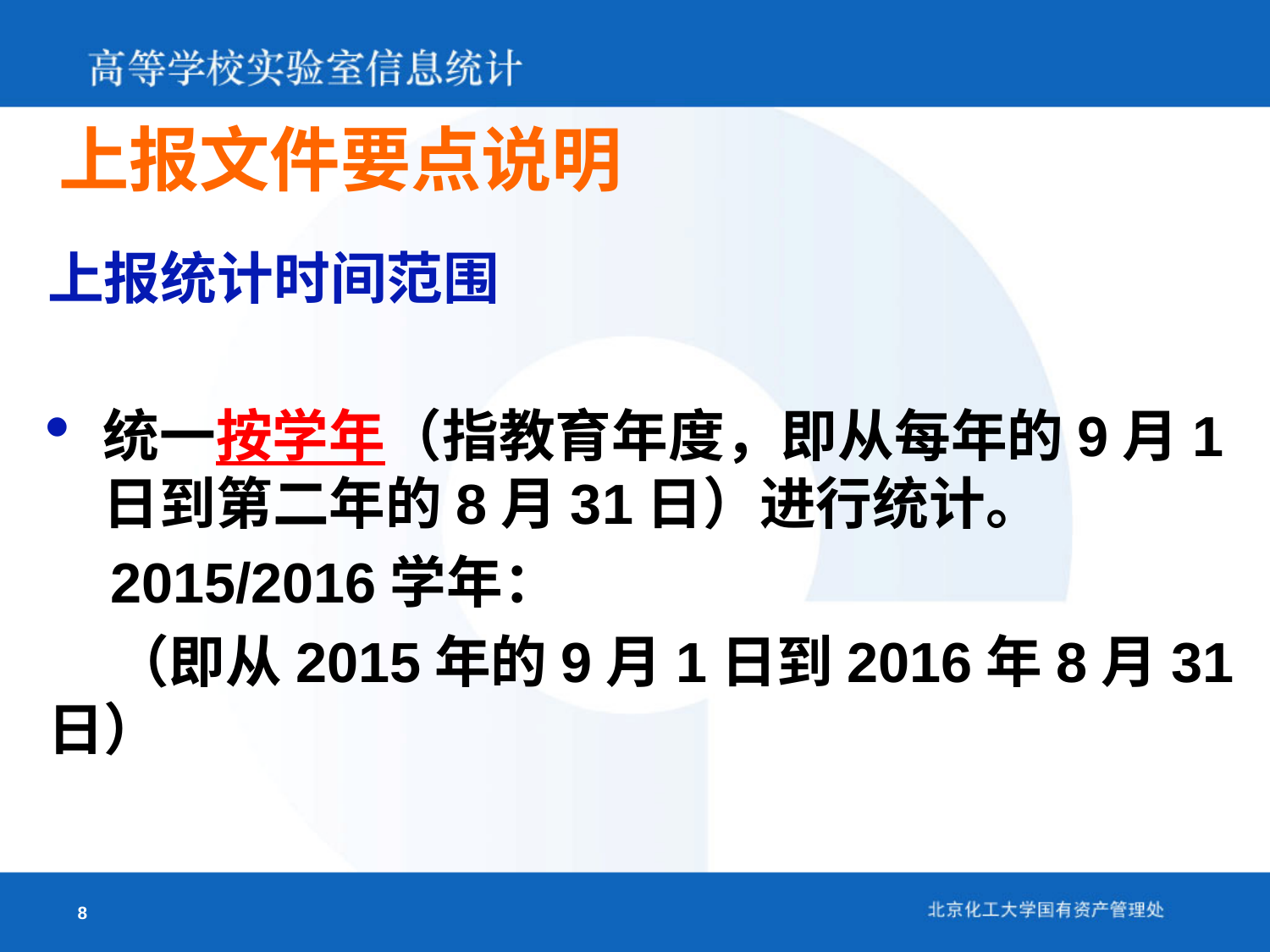

上报文件要点说明
上报统计时间范围

统一按学年（指教育年度，即从每年的9月1日到第二年的8月31日）进行统计。
    2015/2016学年：
    （即从2015年的9月1日到2016年8月31日）